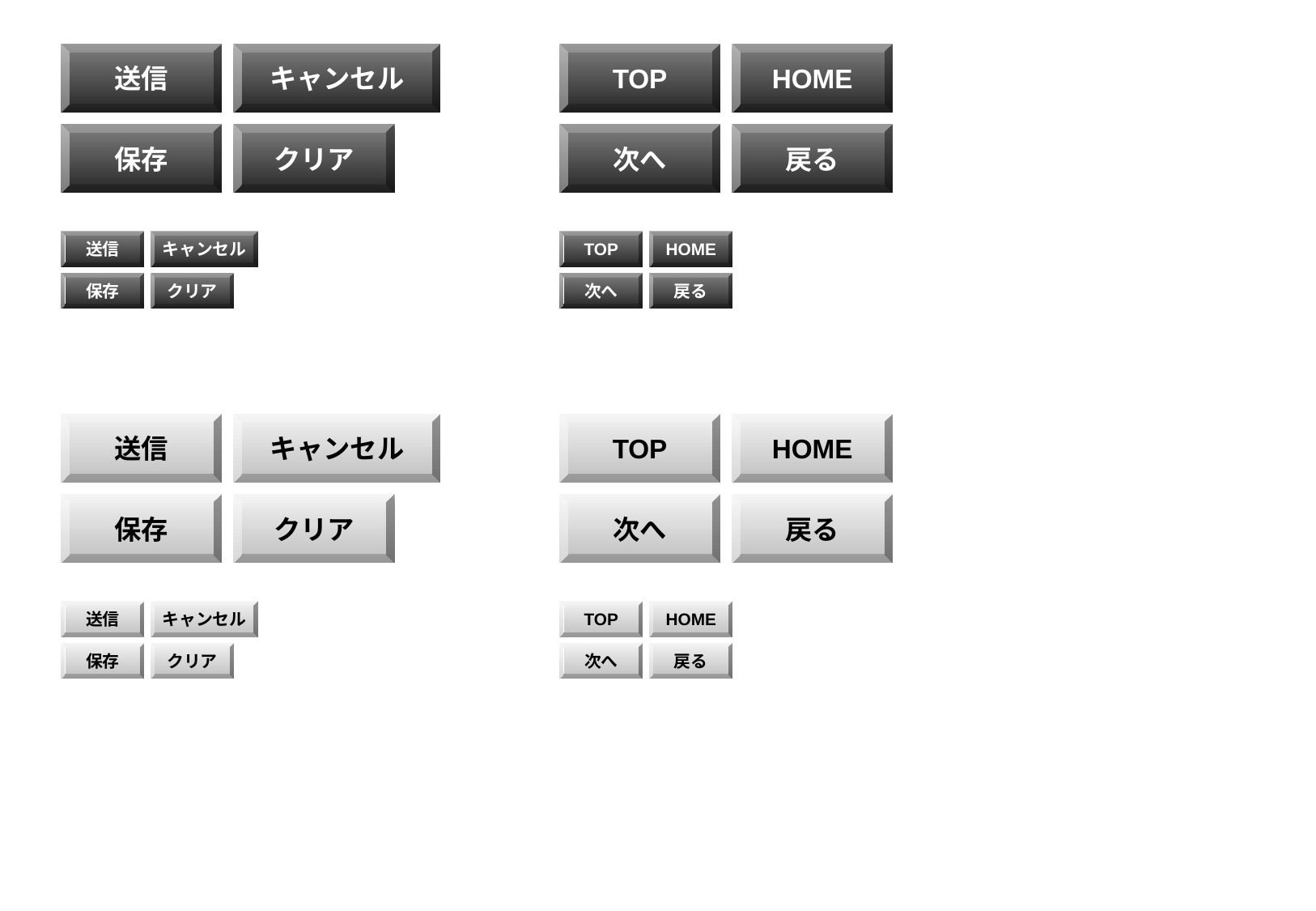

送信
キャンセル
TOP
HOME
保存
クリア
次へ
戻る
送信
キャンセル
TOP
HOME
保存
クリア
次へ
戻る
送信
キャンセル
TOP
HOME
保存
クリア
次へ
戻る
送信
キャンセル
TOP
HOME
保存
クリア
次へ
戻る